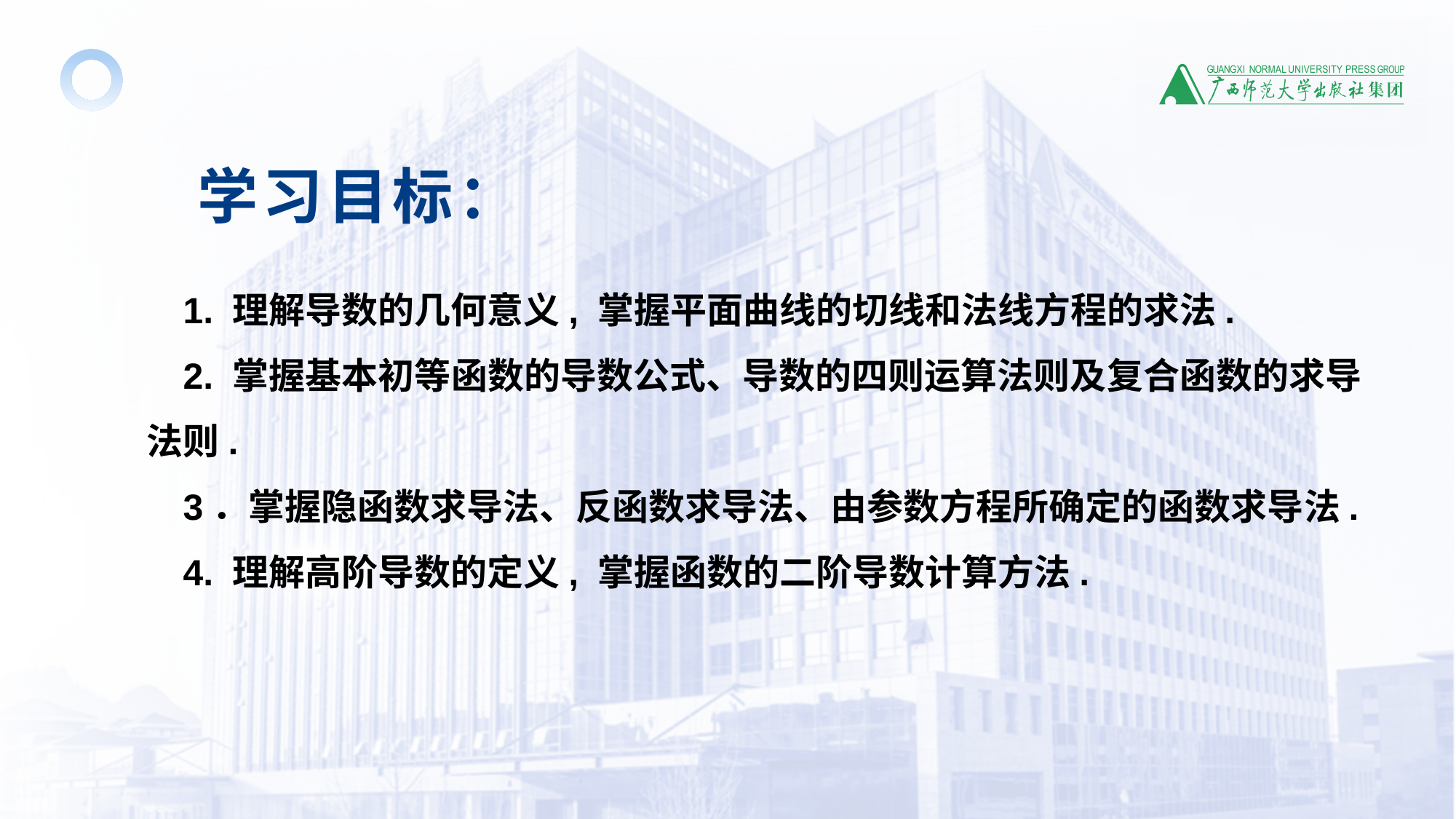

学习目标：
1. 理解导数的几何意义, 掌握平面曲线的切线和法线方程的求法.
2. 掌握基本初等函数的导数公式、导数的四则运算法则及复合函数的求导法则.
3．掌握隐函数求导法、反函数求导法、由参数方程所确定的函数求导法.
4. 理解高阶导数的定义, 掌握函数的二阶导数计算方法.